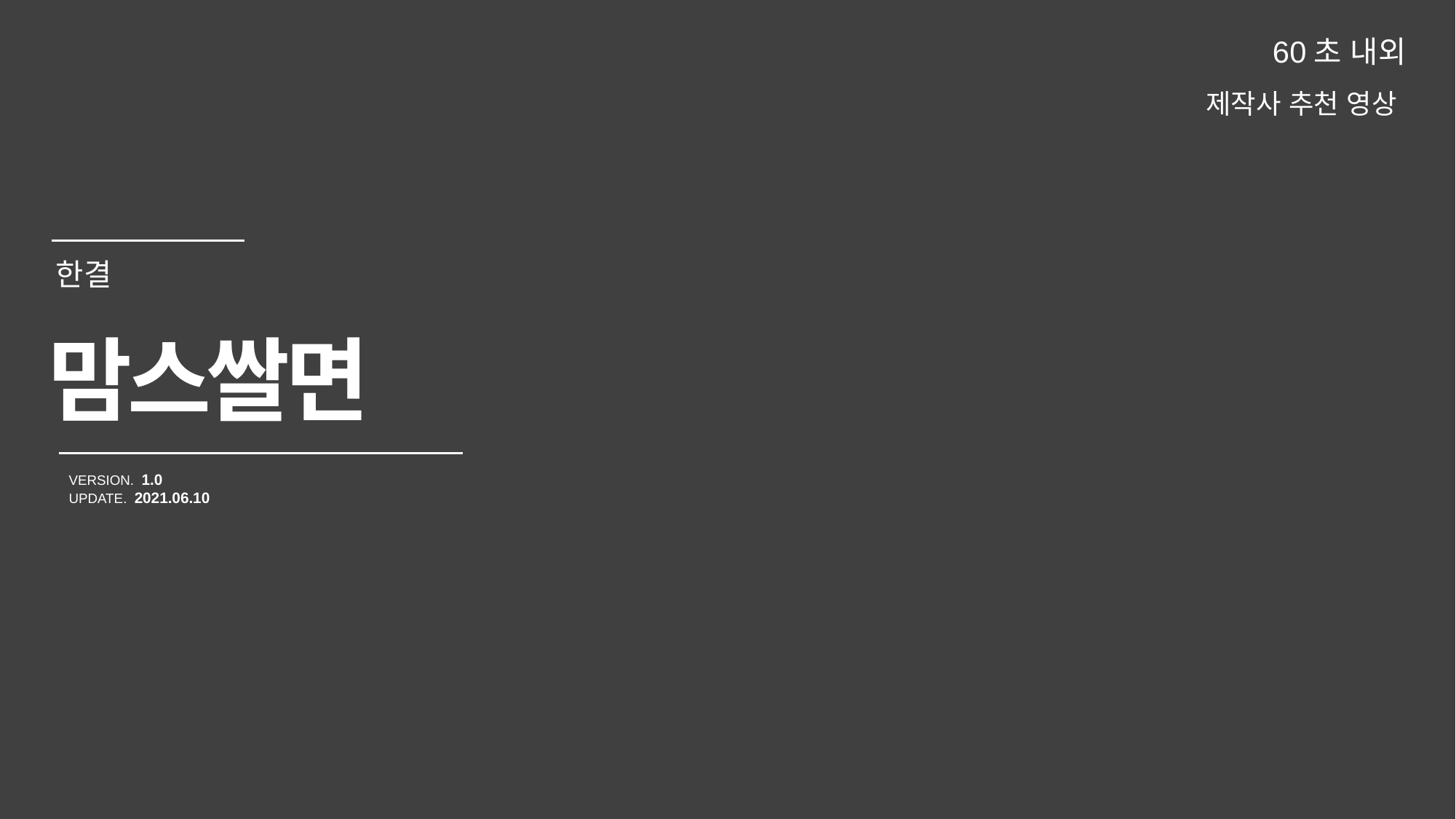

60초 내외
제작사 추천 영상
맘스쌀면
VERSION.  1.0
UPDATE.  2021.06.10

한결